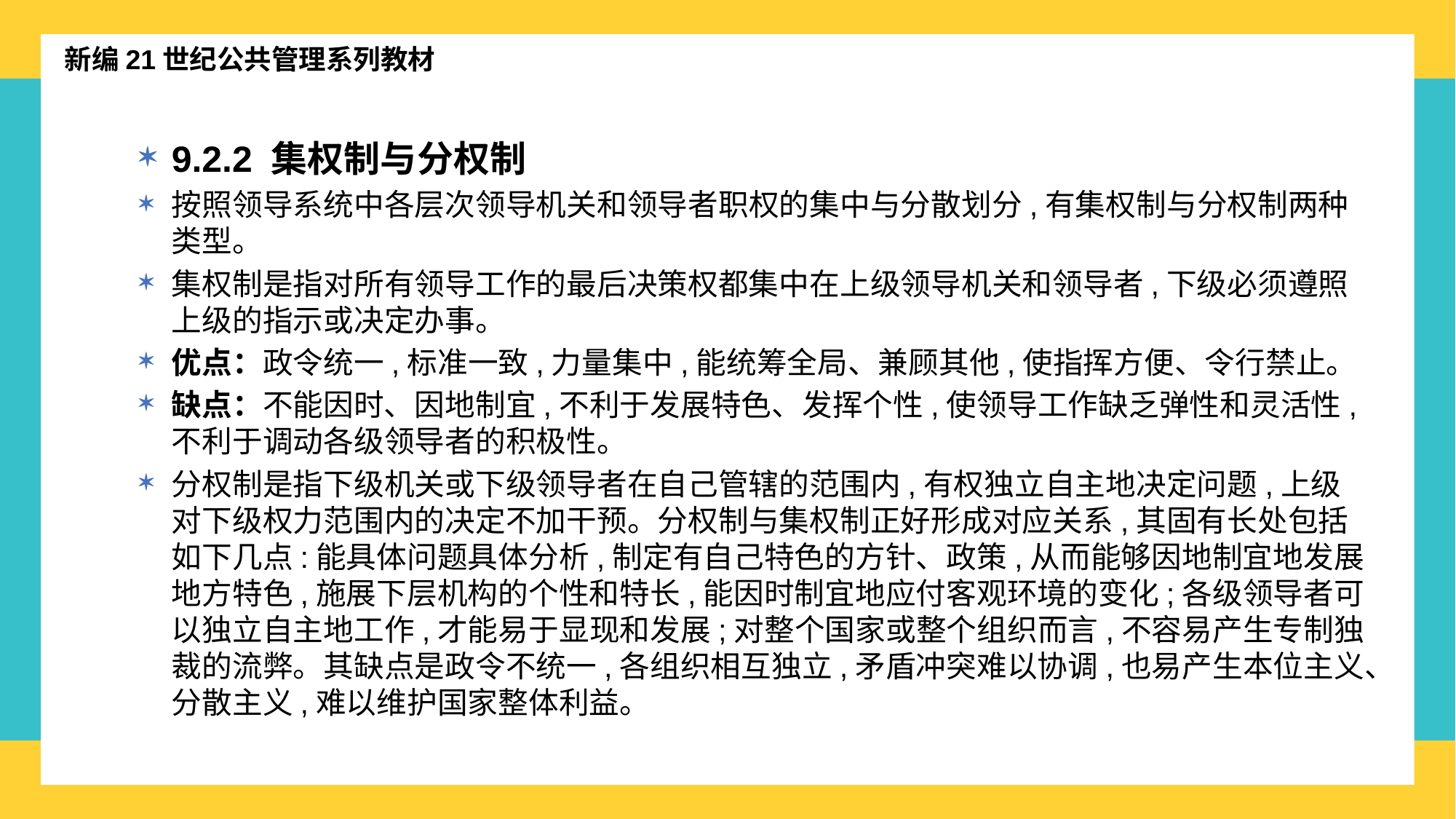

新编21世纪公共管理系列教材
9.2.2 集权制与分权制
按照领导系统中各层次领导机关和领导者职权的集中与分散划分,有集权制与分权制两种类型。
集权制是指对所有领导工作的最后决策权都集中在上级领导机关和领导者,下级必须遵照上级的指示或决定办事。
优点：政令统一,标准一致,力量集中,能统筹全局、兼顾其他,使指挥方便、令行禁止。
缺点：不能因时、因地制宜,不利于发展特色、发挥个性,使领导工作缺乏弹性和灵活性,不利于调动各级领导者的积极性。
分权制是指下级机关或下级领导者在自己管辖的范围内,有权独立自主地决定问题,上级对下级权力范围内的决定不加干预。分权制与集权制正好形成对应关系,其固有长处包括如下几点:能具体问题具体分析,制定有自己特色的方针、政策,从而能够因地制宜地发展地方特色,施展下层机构的个性和特长,能因时制宜地应付客观环境的变化;各级领导者可以独立自主地工作,才能易于显现和发展;对整个国家或整个组织而言,不容易产生专制独裁的流弊。其缺点是政令不统一,各组织相互独立,矛盾冲突难以协调,也易产生本位主义、分散主义,难以维护国家整体利益。